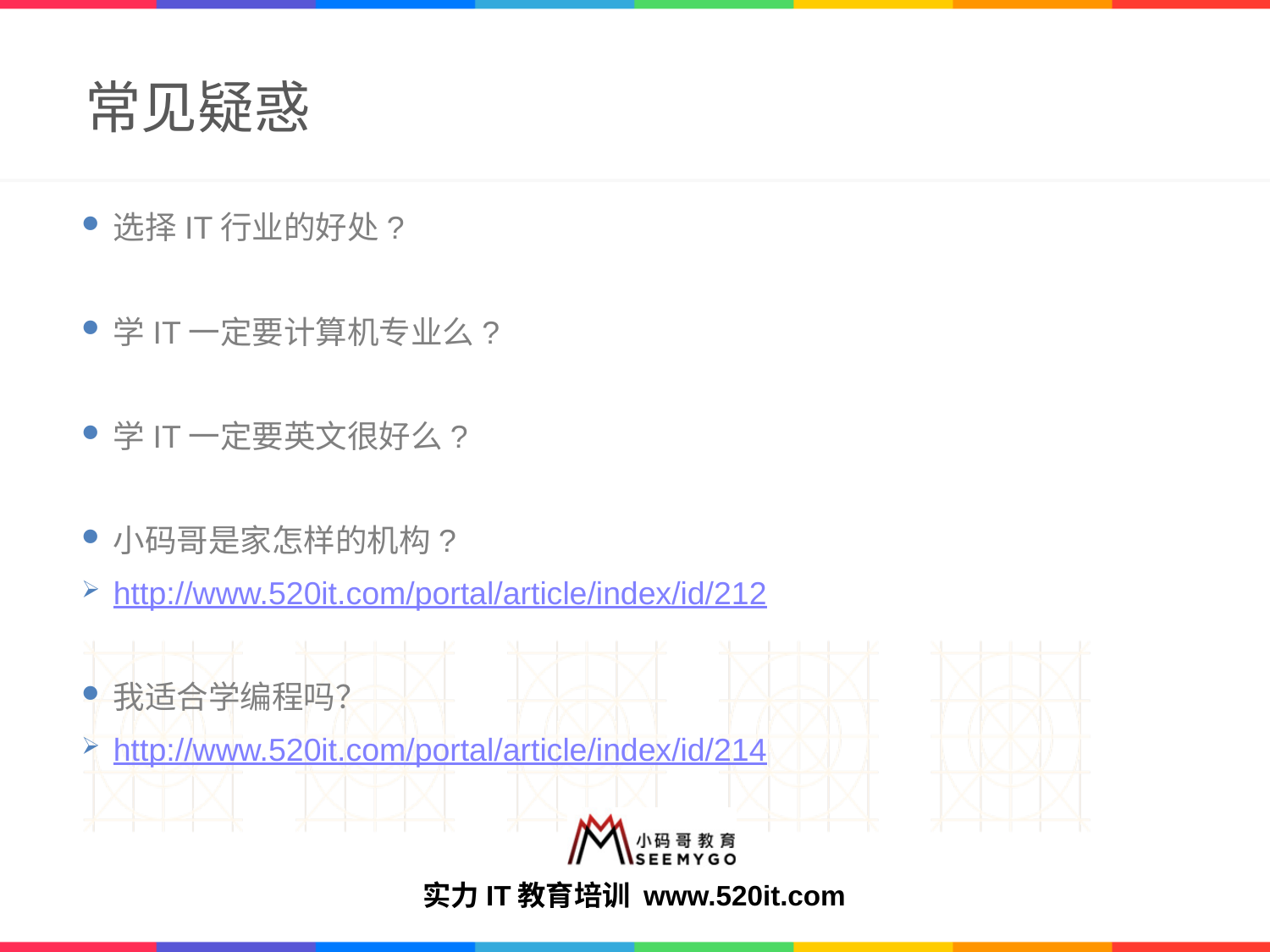

# 常见疑惑
选择IT行业的好处?

学IT一定要计算机专业么?

学IT一定要英文很好么?

小码哥是家怎样的机构?
http://www.520it.com/portal/article/index/id/212

我适合学编程吗？
http://www.520it.com/portal/article/index/id/214